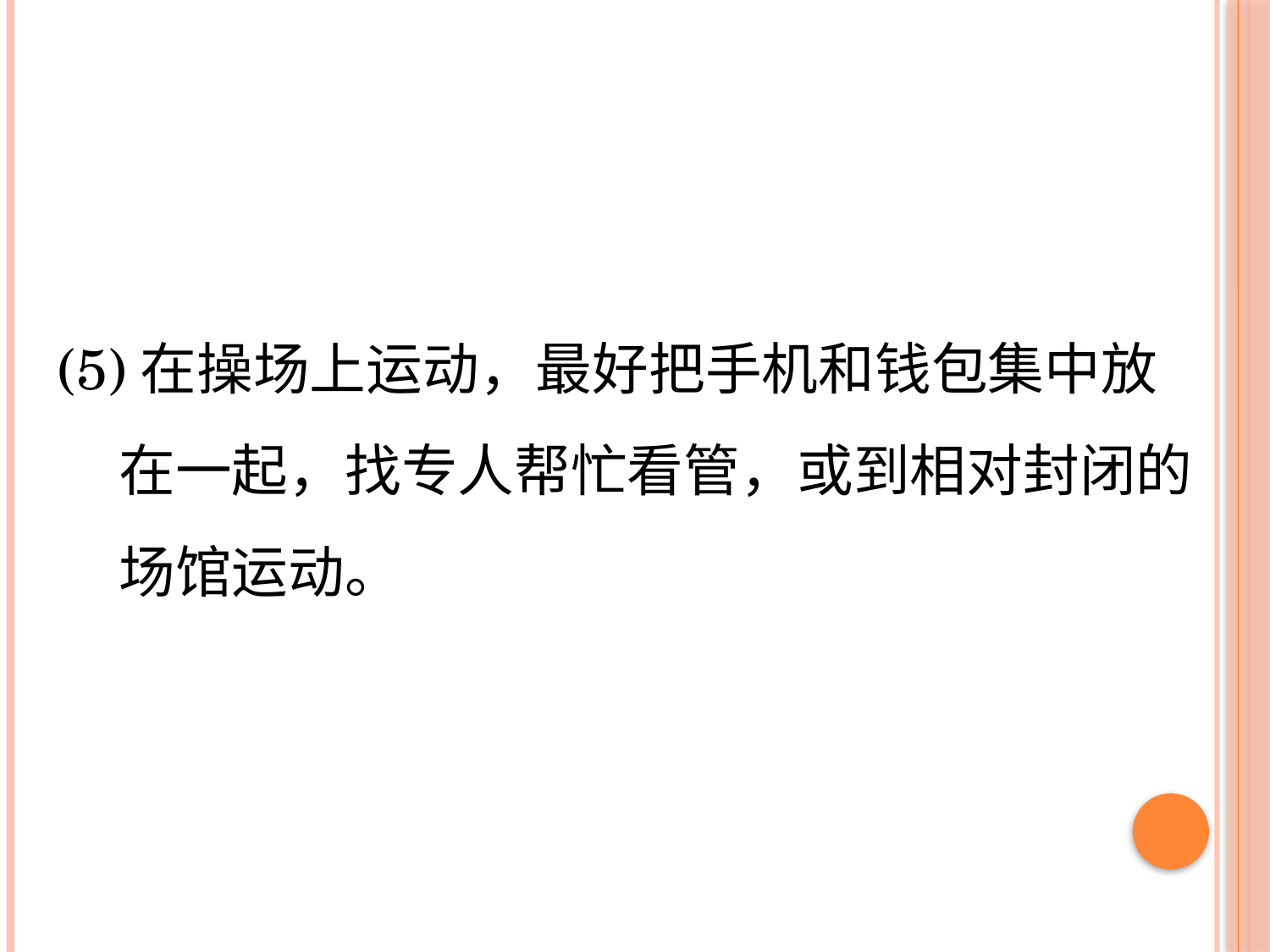

(5)在操场上运动，最好把手机和钱包集中放在一起，找专人帮忙看管，或到相对封闭的场馆运动。